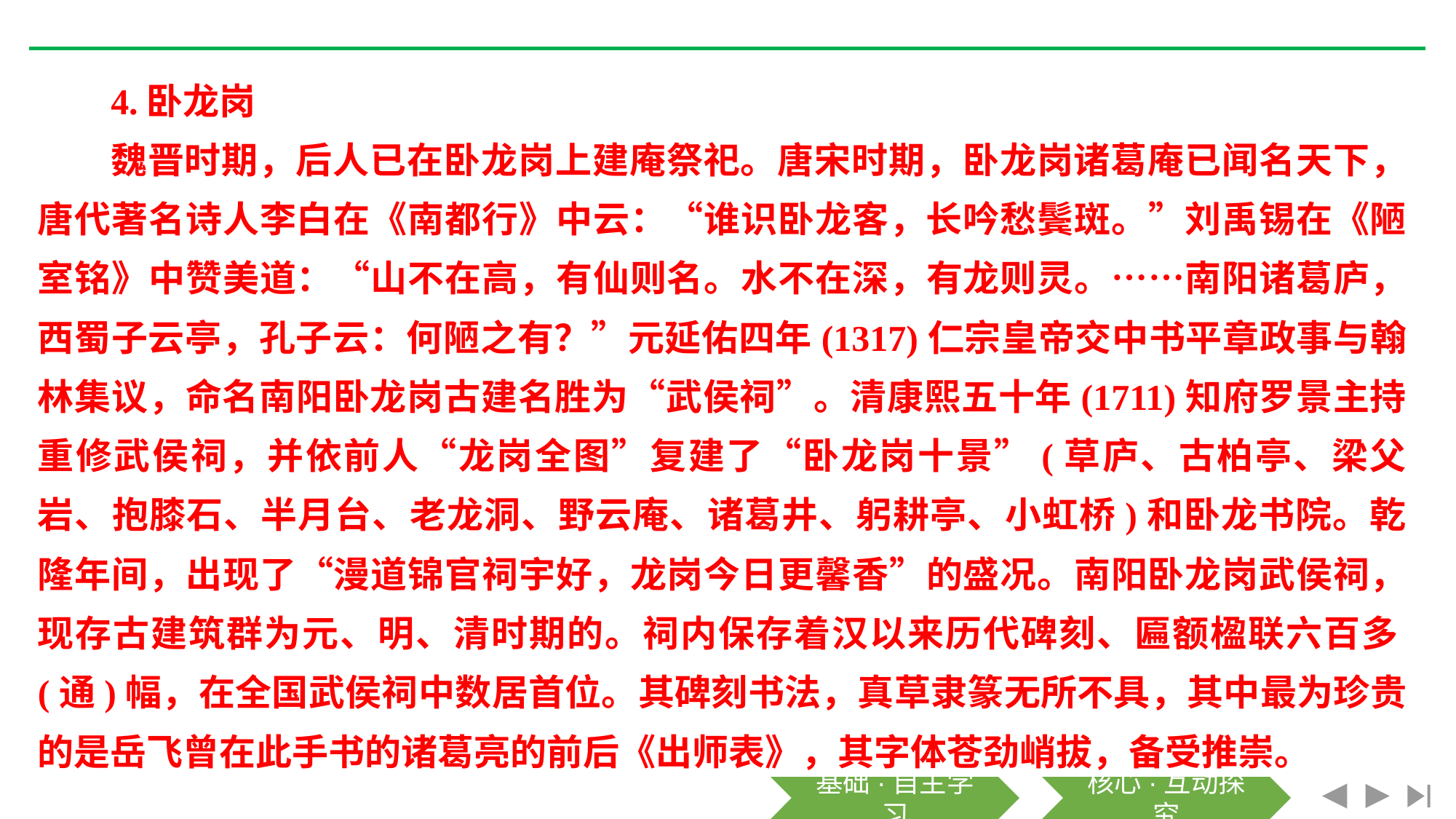

4.卧龙岗
魏晋时期，后人已在卧龙岗上建庵祭祀。唐宋时期，卧龙岗诸葛庵已闻名天下，唐代著名诗人李白在《南都行》中云：“谁识卧龙客，长吟愁鬓斑。”刘禹锡在《陋室铭》中赞美道：“山不在高，有仙则名。水不在深，有龙则灵。……南阳诸葛庐，西蜀子云亭，孔子云：何陋之有？”元延佑四年(1317)仁宗皇帝交中书平章政事与翰林集议，命名南阳卧龙岗古建名胜为“武侯祠”。清康熙五十年(1711)知府罗景主持重修武侯祠，并依前人“龙岗全图”复建了“卧龙岗十景”(草庐、古柏亭、梁父岩、抱膝石、半月台、老龙洞、野云庵、诸葛井、躬耕亭、小虹桥)和卧龙书院。乾隆年间，出现了“漫道锦官祠宇好，龙岗今日更馨香”的盛况。南阳卧龙岗武侯祠，现存古建筑群为元、明、清时期的。祠内保存着汉以来历代碑刻、匾额楹联六百多(通)幅，在全国武侯祠中数居首位。其碑刻书法，真草隶篆无所不具，其中最为珍贵的是岳飞曾在此手书的诸葛亮的前后《出师表》，其字体苍劲峭拔，备受推崇。